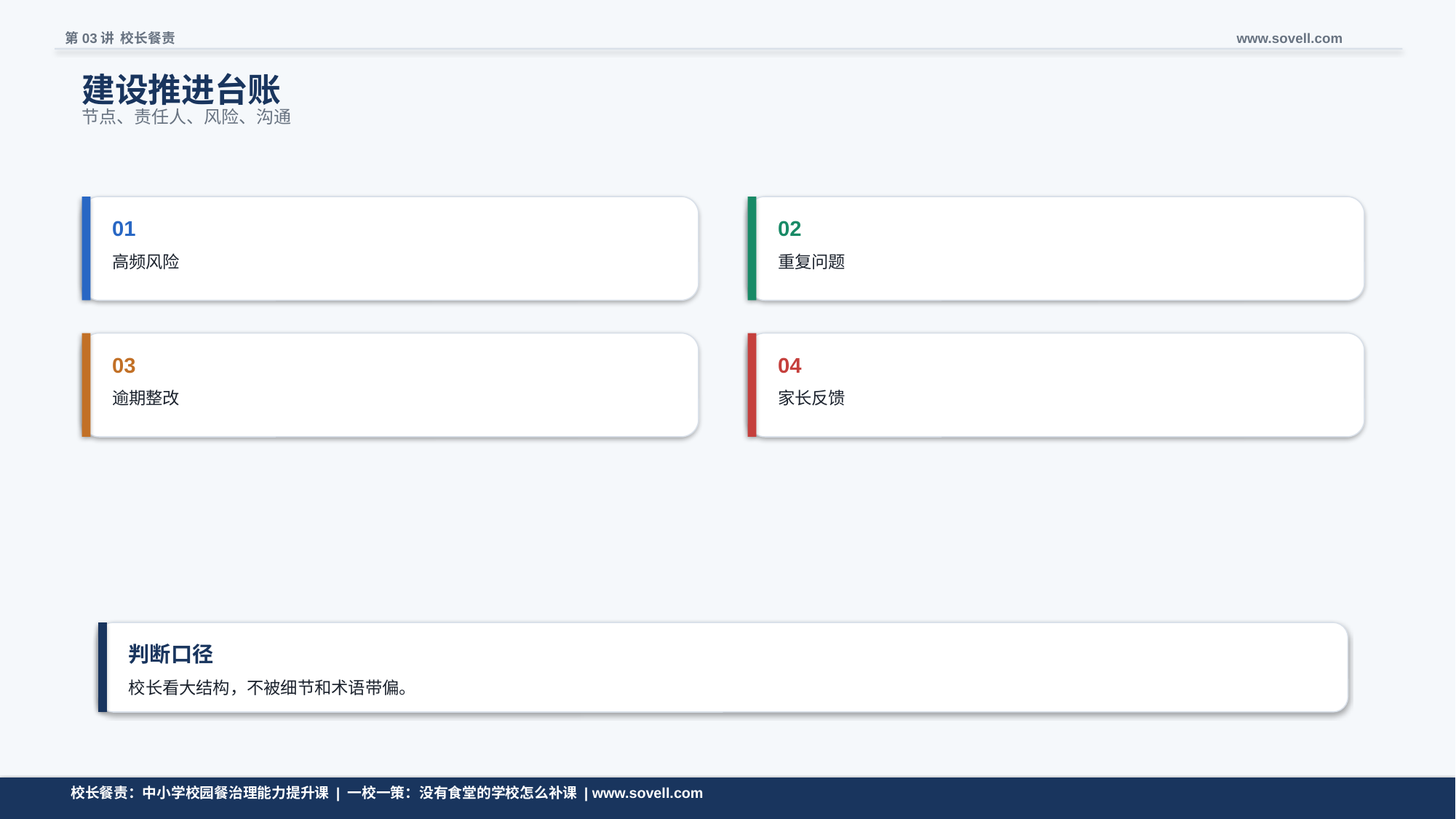

第03讲  校长餐责
www.sovell.com

建设推进台账
节点、责任人、风险、沟通

01
02
高频风险
重复问题

03
04
逾期整改
家长反馈

判断口径
校长看大结构，不被细节和术语带偏。

清单不是越长越好，而是要帮助校长快速判断。
校长餐责：中小学校园餐治理能力提升课 | 一校一策：没有食堂的学校怎么补课 | www.sovell.com